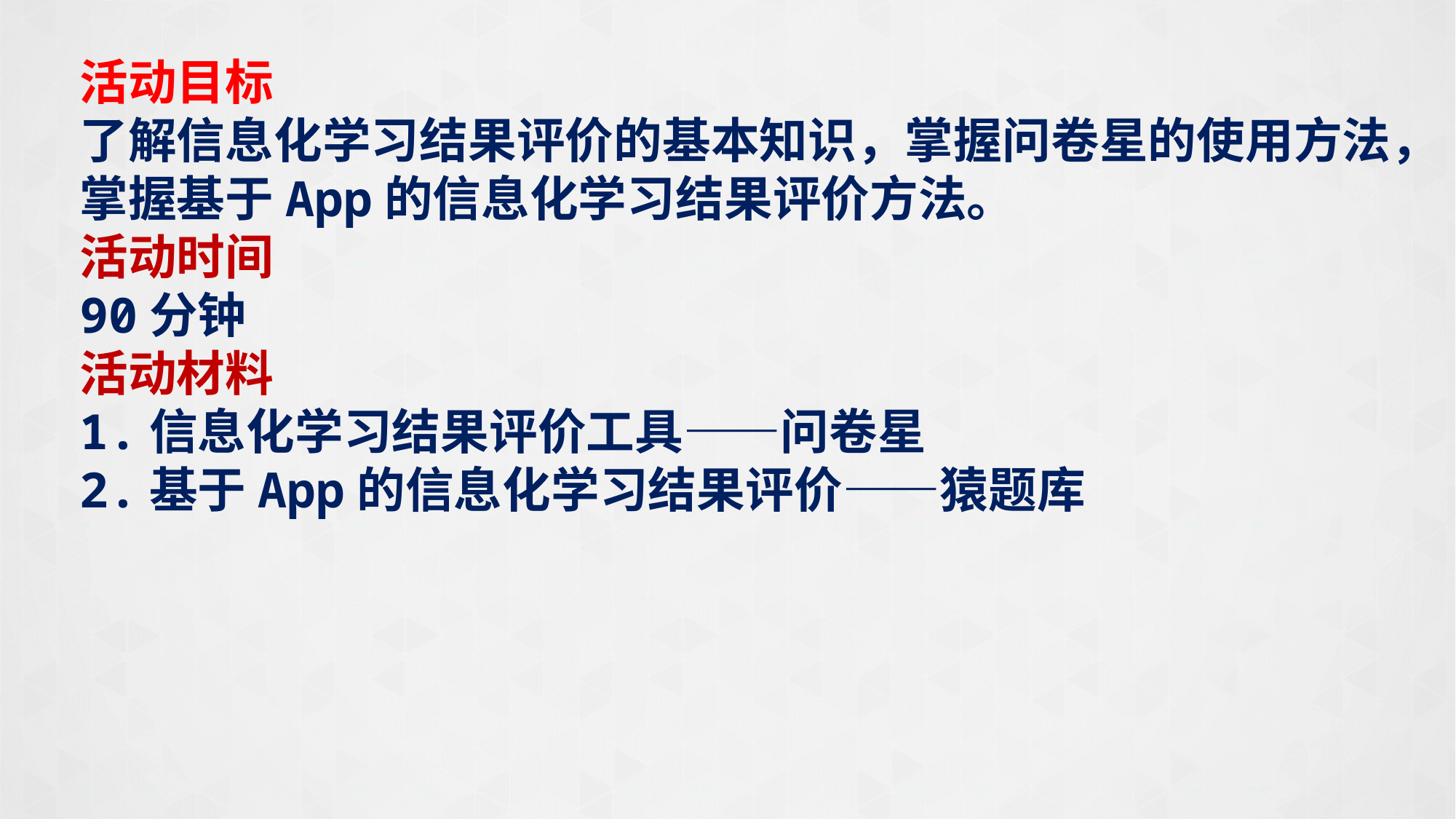

活动目标
了解信息化学习结果评价的基本知识，掌握问卷星的使用方法，掌握基于App的信息化学习结果评价方法。
活动时间
90分钟
活动材料
1.信息化学习结果评价工具——问卷星
2.基于App的信息化学习结果评价——猿题库